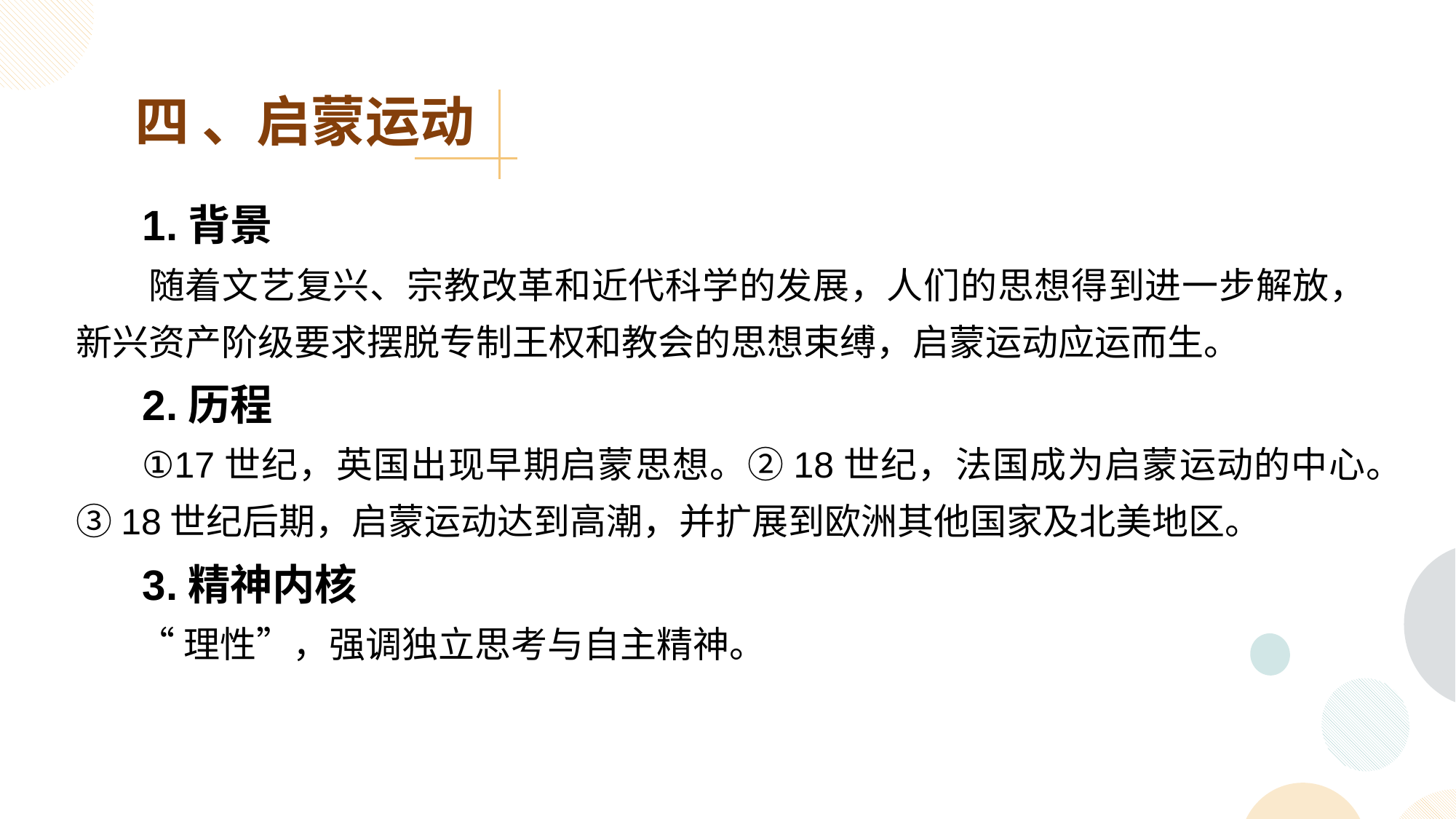

四 、启蒙运动
 1.背景
 随着文艺复兴、宗教改革和近代科学的发展，人们的思想得到进一步解放，新兴资产阶级要求摆脱专制王权和教会的思想束缚，启蒙运动应运而生。
 2.历程
 ①17世纪，英国出现早期启蒙思想。②18世纪，法国成为启蒙运动的中心。③18世纪后期，启蒙运动达到高潮，并扩展到欧洲其他国家及北美地区。
 3.精神内核
 “理性”，强调独立思考与自主精神。